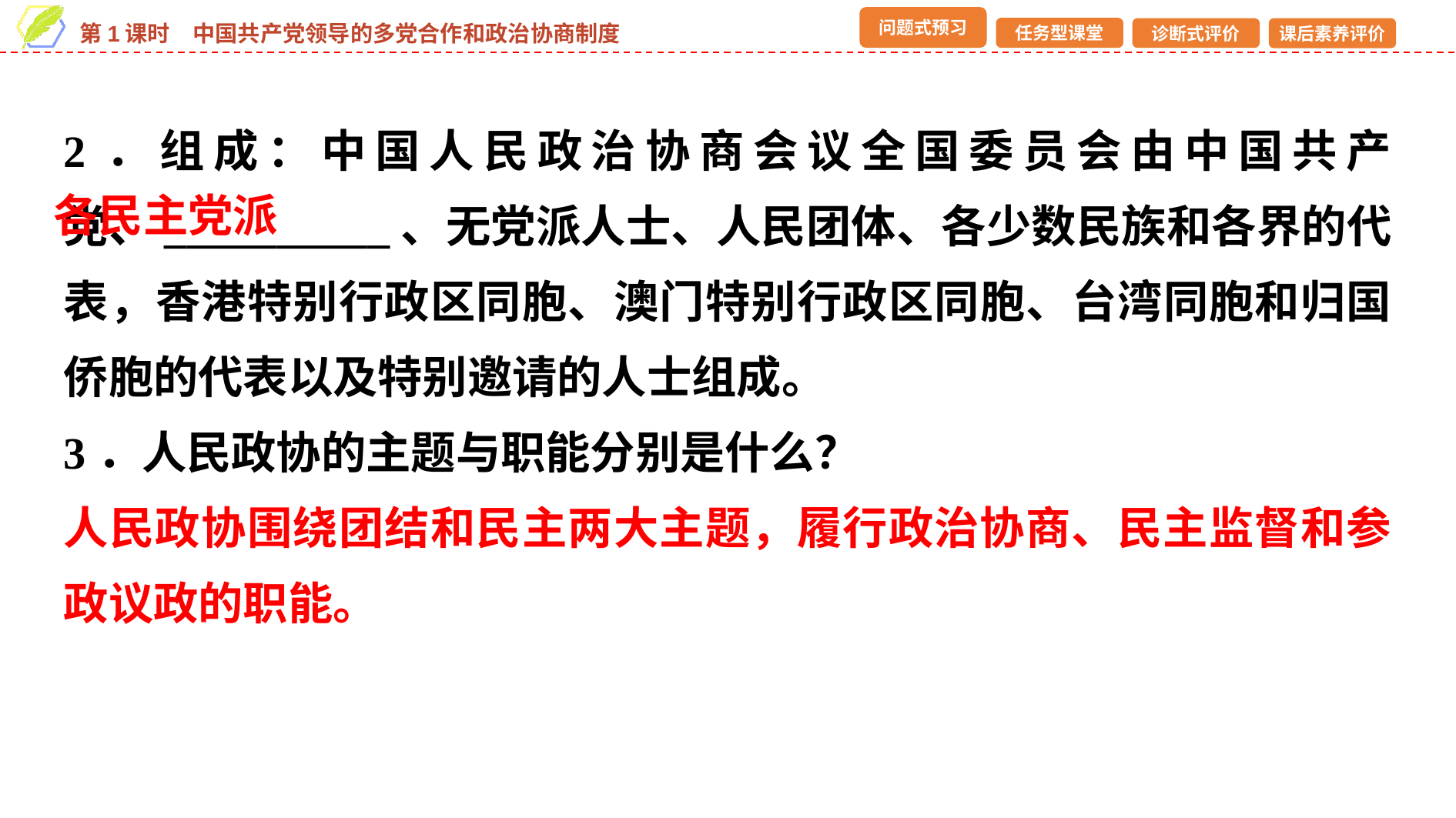

2．组成：中国人民政治协商会议全国委员会由中国共产党、__________、无党派人士、人民团体、各少数民族和各界的代表，香港特别行政区同胞、澳门特别行政区同胞、台湾同胞和归国侨胞的代表以及特别邀请的人士组成。
3．人民政协的主题与职能分别是什么？
人民政协围绕团结和民主两大主题，履行政治协商、民主监督和参政议政的职能。
各民主党派